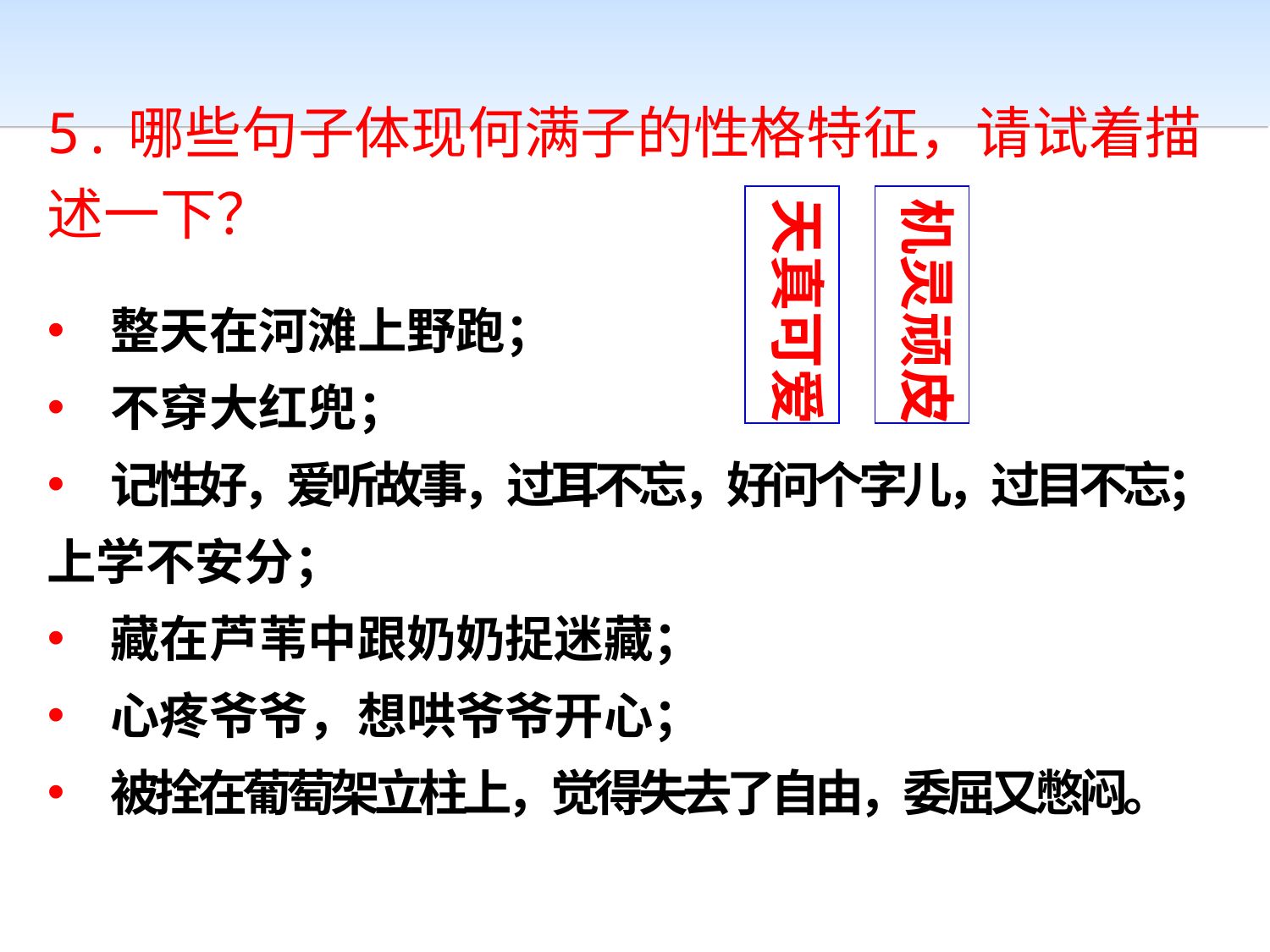

5.哪些句子体现何满子的性格特征，请试着描述一下？
天真可爱
机灵顽皮
整天在河滩上野跑；
不穿大红兜；
记性好，爱听故事，过耳不忘，好问个字儿，过目不忘；
上学不安分；
藏在芦苇中跟奶奶捉迷藏；
心疼爷爷，想哄爷爷开心；
被拴在葡萄架立柱上，觉得失去了自由，委屈又憋闷。